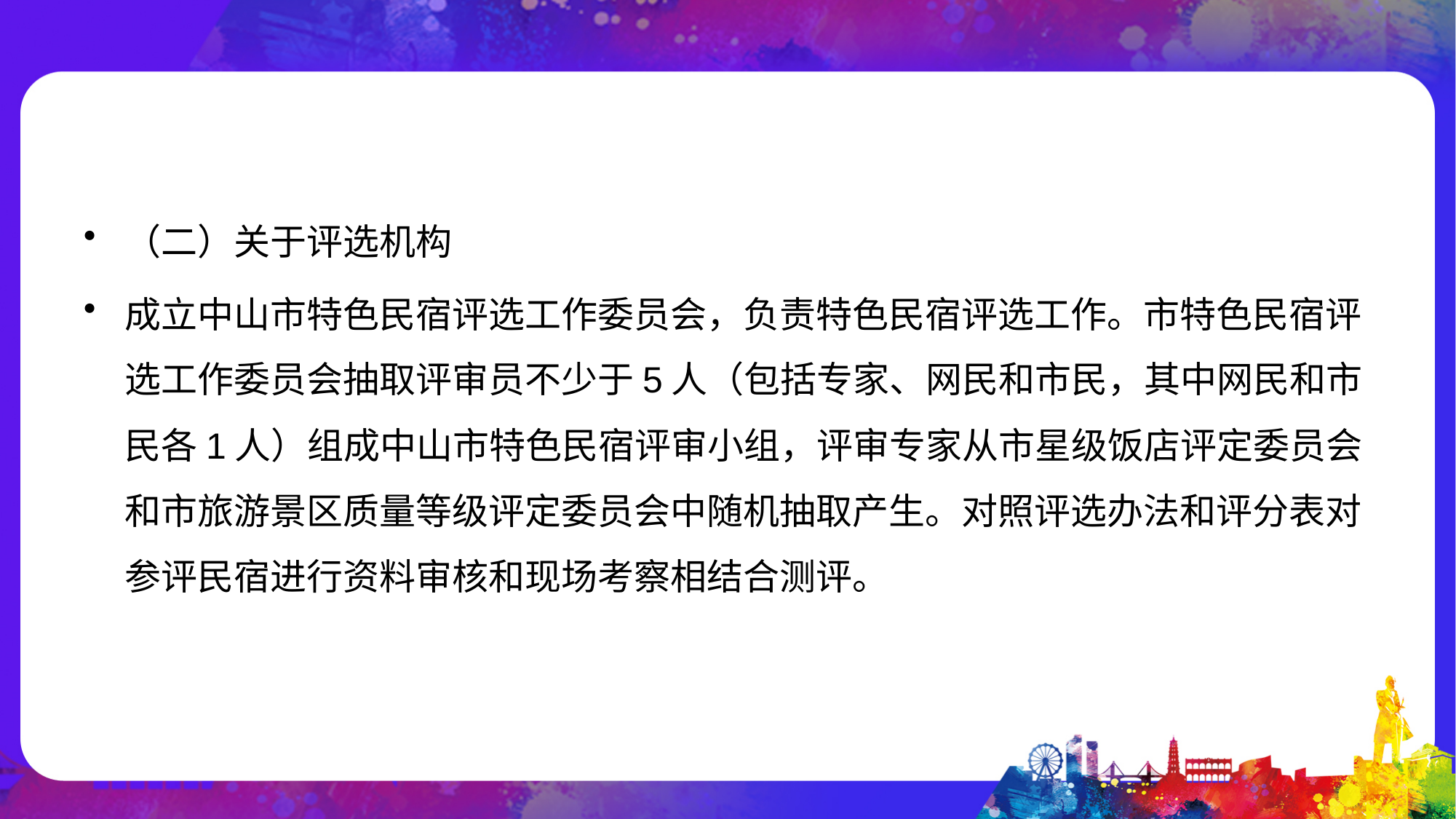

#
（二）关于评选机构
成立中山市特色民宿评选工作委员会，负责特色民宿评选工作。市特色民宿评选工作委员会抽取评审员不少于5人（包括专家、网民和市民，其中网民和市民各1人）组成中山市特色民宿评审小组，评审专家从市星级饭店评定委员会和市旅游景区质量等级评定委员会中随机抽取产生。对照评选办法和评分表对参评民宿进行资料审核和现场考察相结合测评。